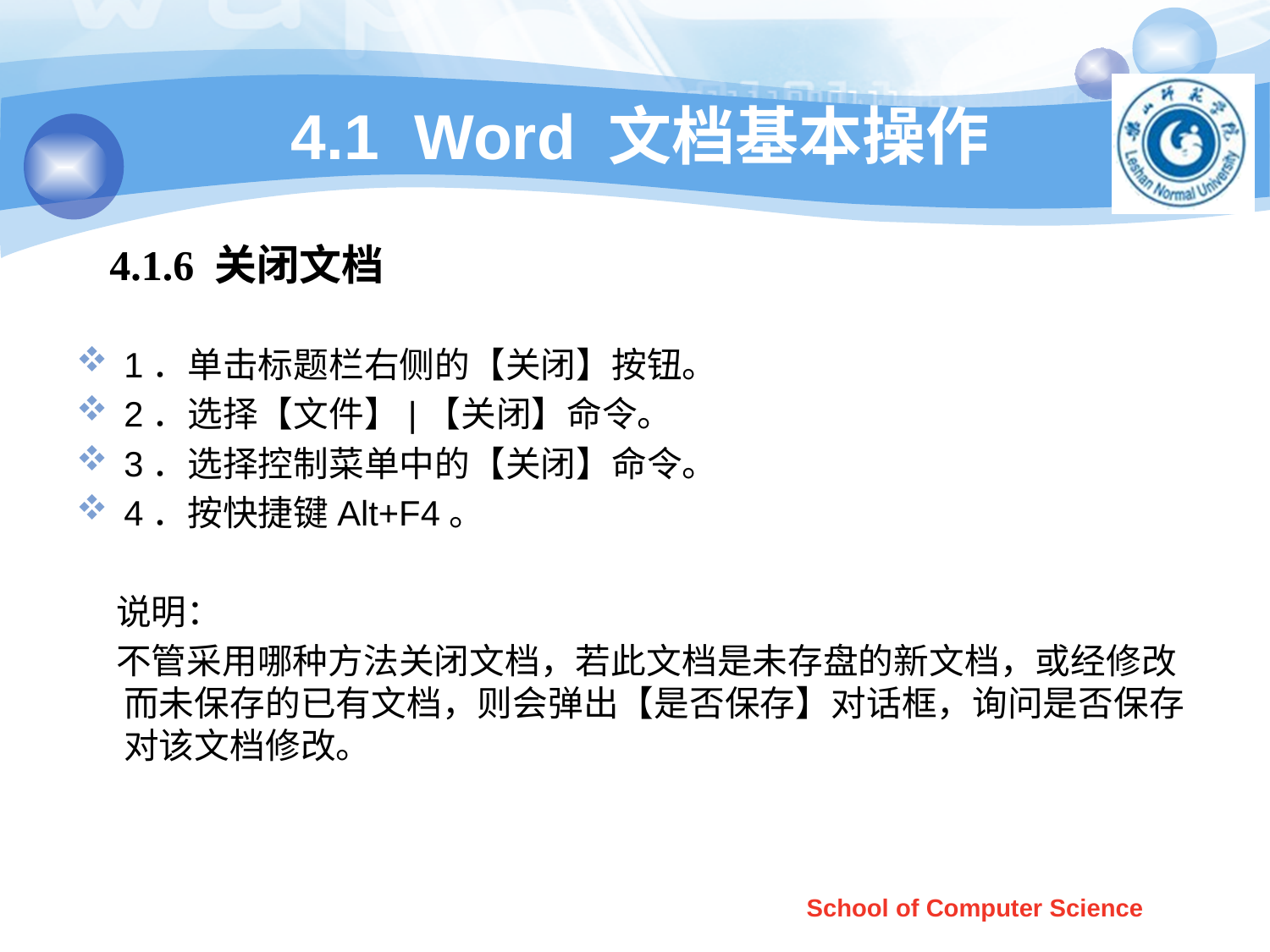

# 4.1  Word 文档基本操作
4.1.6 关闭文档
1．单击标题栏右侧的【关闭】按钮。
2．选择【文件】|【关闭】命令。
3．选择控制菜单中的【关闭】命令。
4．按快捷键Alt+F4。

    说明：
    不管采用哪种方法关闭文档，若此文档是未存盘的新文档，或经修改而未保存的已有文档，则会弹出【是否保存】对话框，询问是否保存对该文档修改。
School of Computer Science